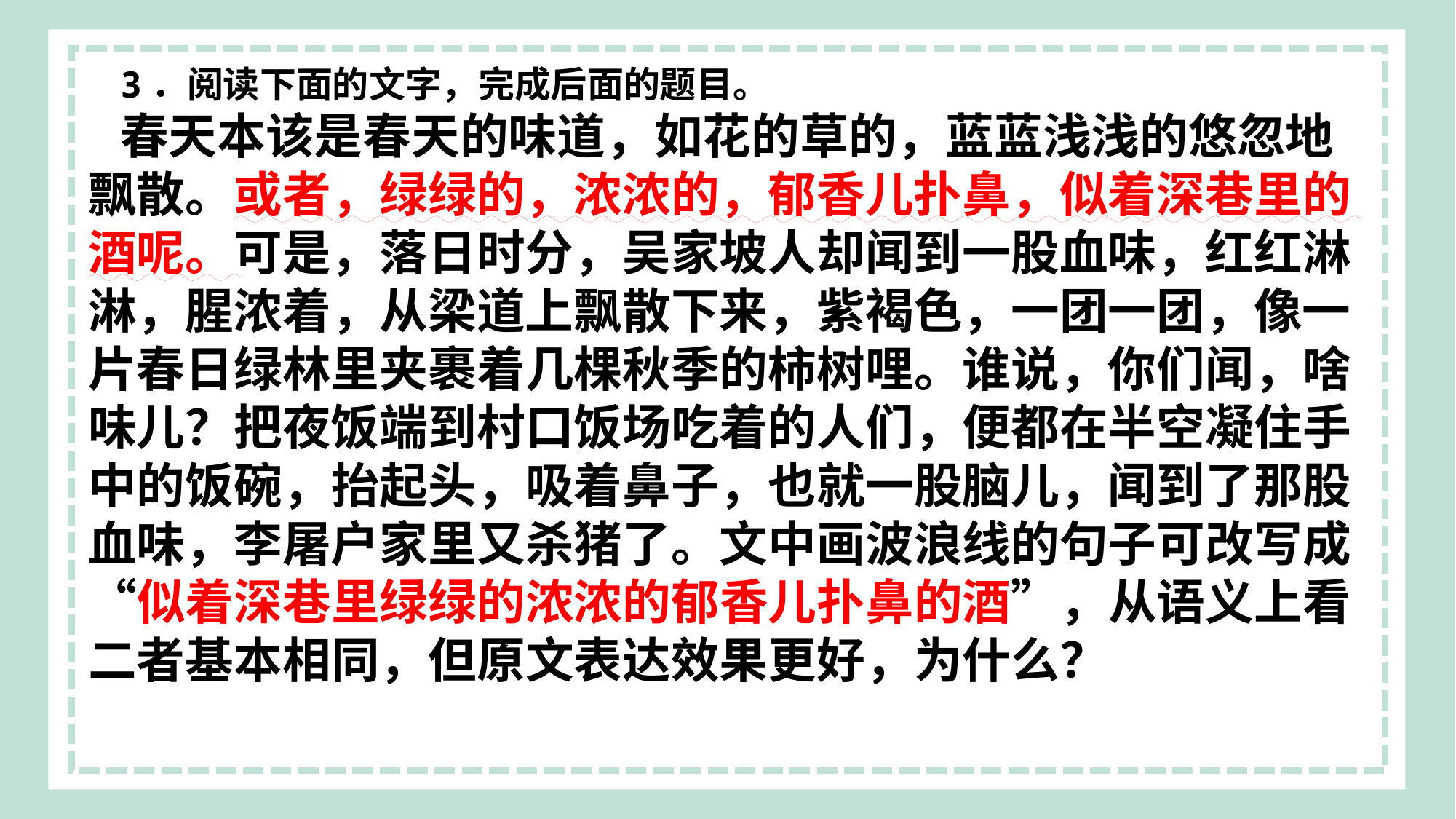

3．阅读下面的文字，完成后面的题目。
春天本该是春天的味道，如花的草的，蓝蓝浅浅的悠忽地飘散。或者，绿绿的，浓浓的，郁香儿扑鼻，似着深巷里的酒呢。可是，落日时分，吴家坡人却闻到一股血味，红红淋淋，腥浓着，从梁道上飘散下来，紫褐色，一团一团，像一片春日绿林里夹裹着几棵秋季的柿树哩。谁说，你们闻，啥味儿？把夜饭端到村口饭场吃着的人们，便都在半空凝住手中的饭碗，抬起头，吸着鼻子，也就一股脑儿，闻到了那股血味，李屠户家里又杀猪了。文中画波浪线的句子可改写成“似着深巷里绿绿的浓浓的郁香儿扑鼻的酒”，从语义上看二者基本相同，但原文表达效果更好，为什么？